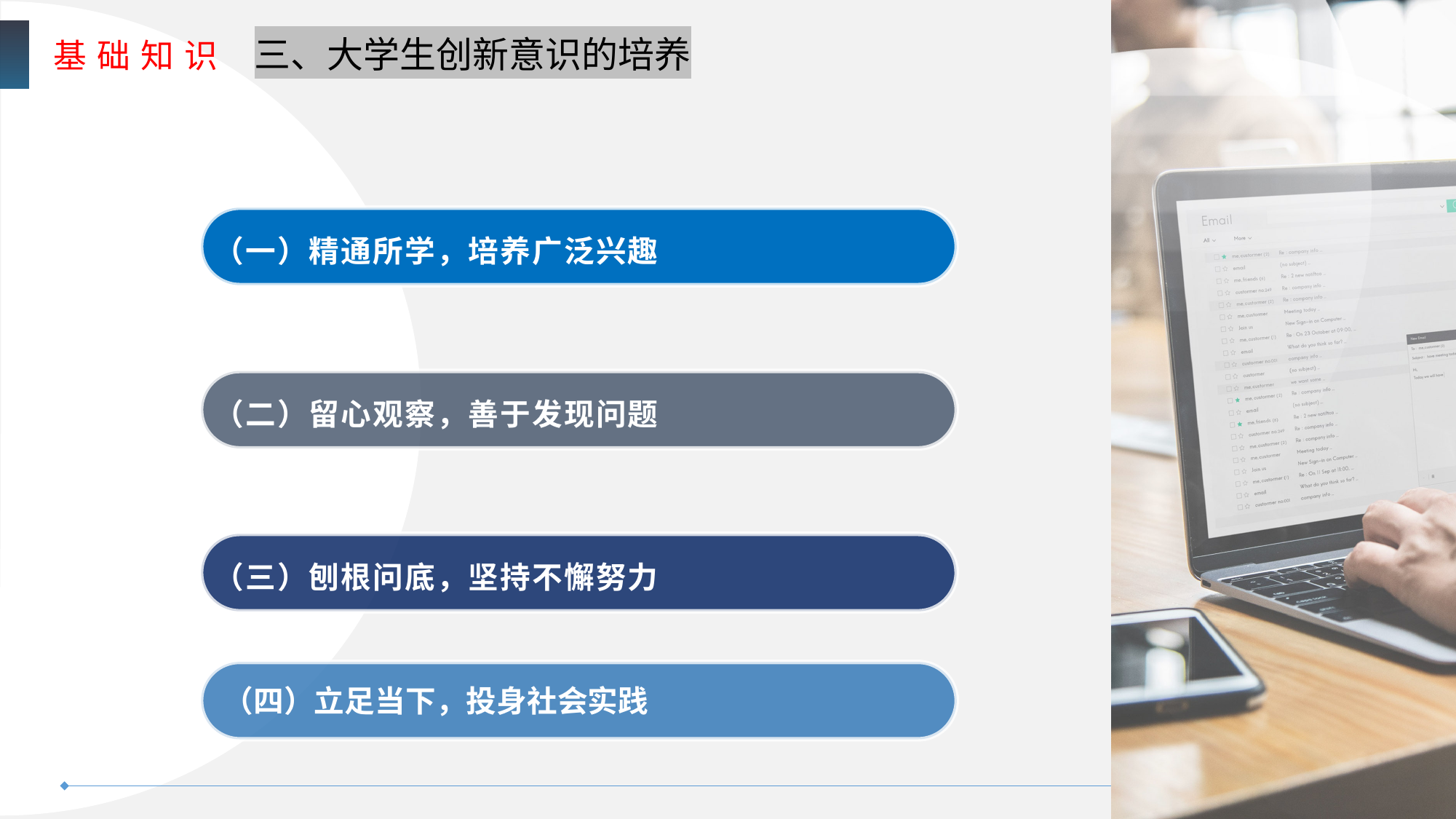

三、大学生创新意识的培养
基 础 知 识

（一）精通所学，培养广泛兴趣

（二）留心观察，善于发现问题

（三）刨根问底，坚持不懈努力

（四）立足当下，投身社会实践